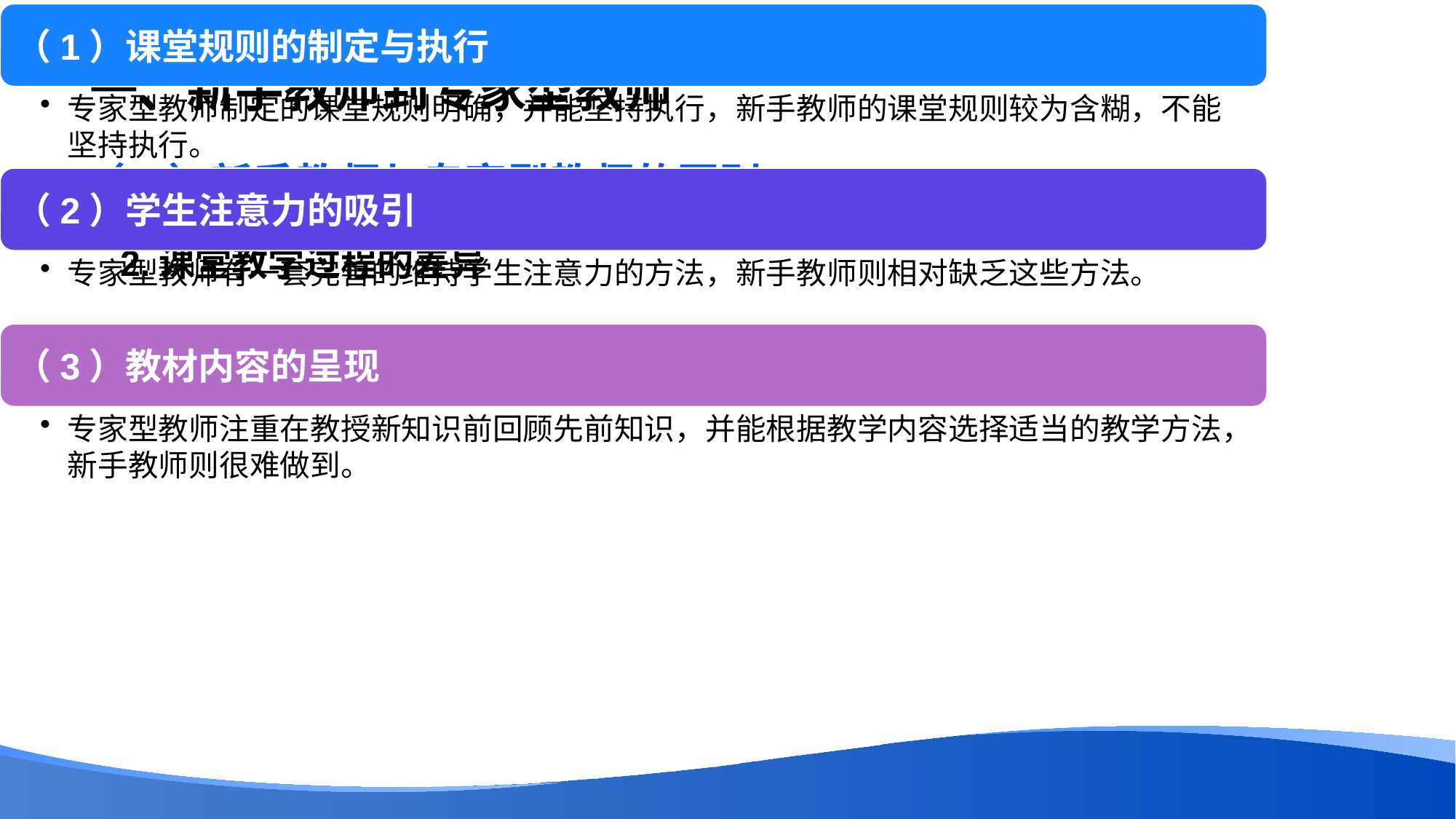

# 一、新手教师到专家型教师
（二）新手教师与专家型教师的区别
2.课堂教学过程的差异
（1）课堂规则的制定与执行
专家型教师制定的课堂规则明确，并能坚持执行，新手教师的课堂规则较为含糊，不能坚持执行。
（2）学生注意力的吸引
专家型教师有一套完善的维持学生注意力的方法，新手教师则相对缺乏这些方法。
（3）教材内容的呈现
专家型教师注重在教授新知识前回顾先前知识，并能根据教学内容选择适当的教学方法，新手教师则很难做到。